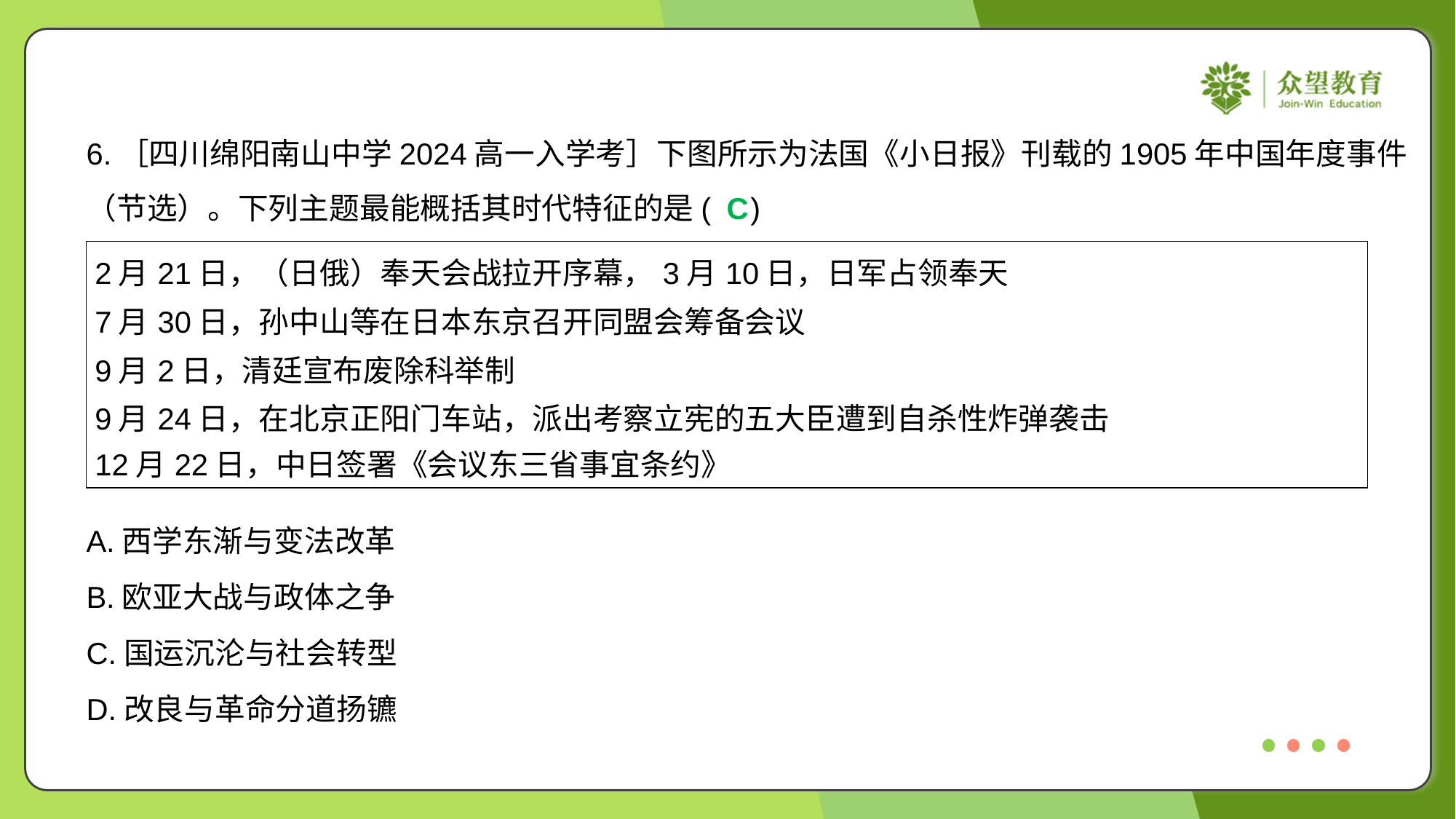

6.［四川绵阳南山中学2024高一入学考］下图所示为法国《小日报》刊载的1905年中国年度事件
（节选）。下列主题最能概括其时代特征的是(     )
C
| 2月21日，（日俄）奉天会战拉开序幕，3月10日，日军占领奉天 7月30日，孙中山等在日本东京召开同盟会筹备会议 9月2日，清廷宣布废除科举制 9月24日，在北京正阳门车站，派出考察立宪的五大臣遭到自杀性炸弹袭击 12月22日，中日签署《会议东三省事宜条约》 |
| --- |
A.西学东渐与变法改革
B.欧亚大战与政体之争
C.国运沉沦与社会转型
D.改良与革命分道扬镳